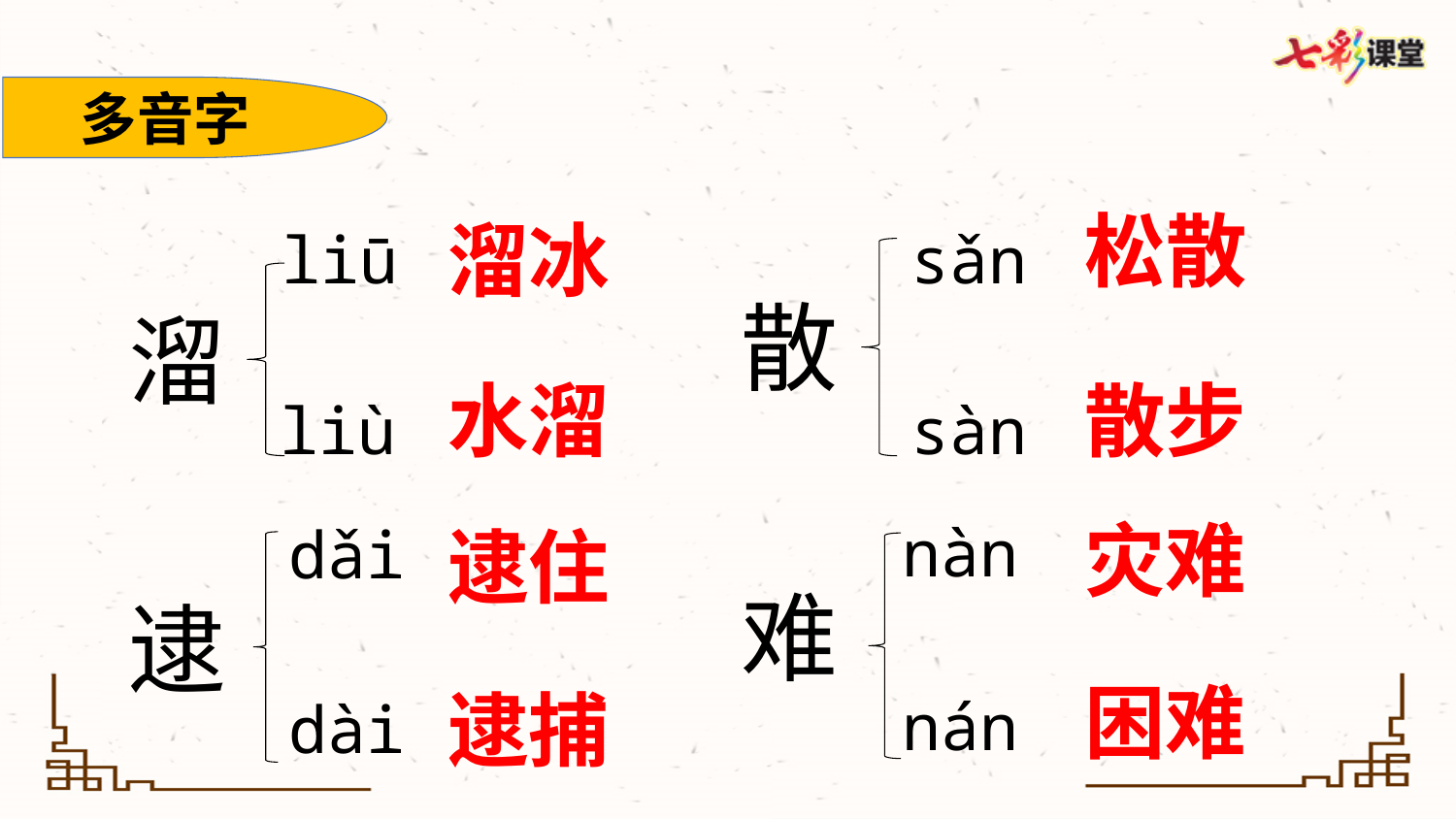

多音字
松散
溜冰
liū
sǎn

散
溜
散步
水溜
sàn
liù
灾难
nàn
dǎi
逮住

难
逮
困难
逮捕
nán
dài